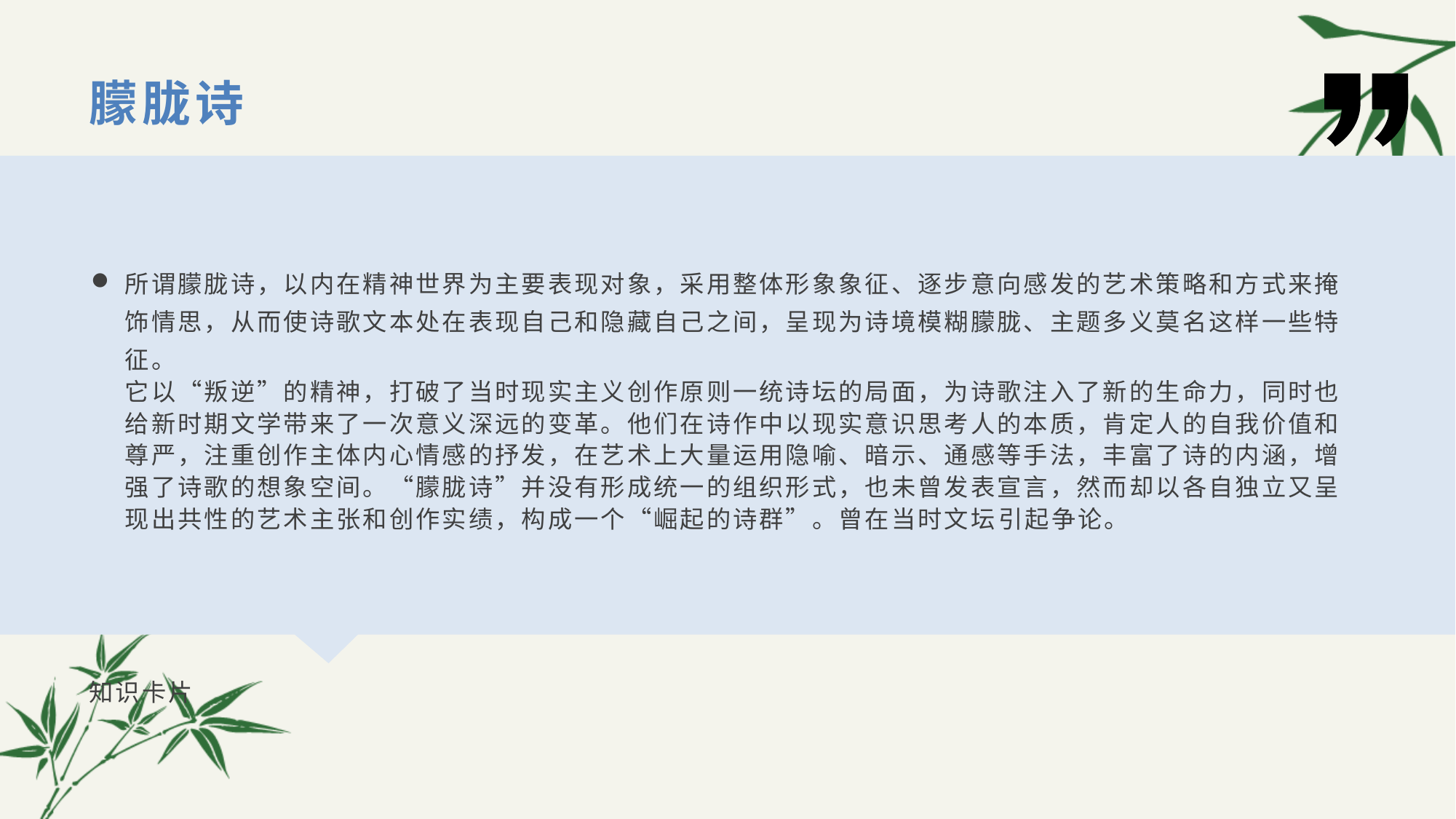

朦胧诗

所谓朦胧诗，以内在精神世界为主要表现对象，采用整体形象象征、逐步意向感发的艺术策略和方式来掩饰情思，从而使诗歌文本处在表现自己和隐藏自己之间，呈现为诗境模糊朦胧、主题多义莫名这样一些特征。
它以“叛逆”的精神，打破了当时现实主义创作原则一统诗坛的局面，为诗歌注入了新的生命力，同时也给新时期文学带来了一次意义深远的变革。他们在诗作中以现实意识思考人的本质，肯定人的自我价值和尊严，注重创作主体内心情感的抒发，在艺术上大量运用隐喻、暗示、通感等手法，丰富了诗的内涵，增强了诗歌的想象空间。“朦胧诗”并没有形成统一的组织形式，也未曾发表宣言，然而却以各自独立又呈现出共性的艺术主张和创作实绩，构成一个“崛起的诗群”。曾在当时文坛引起争论。
知识卡片